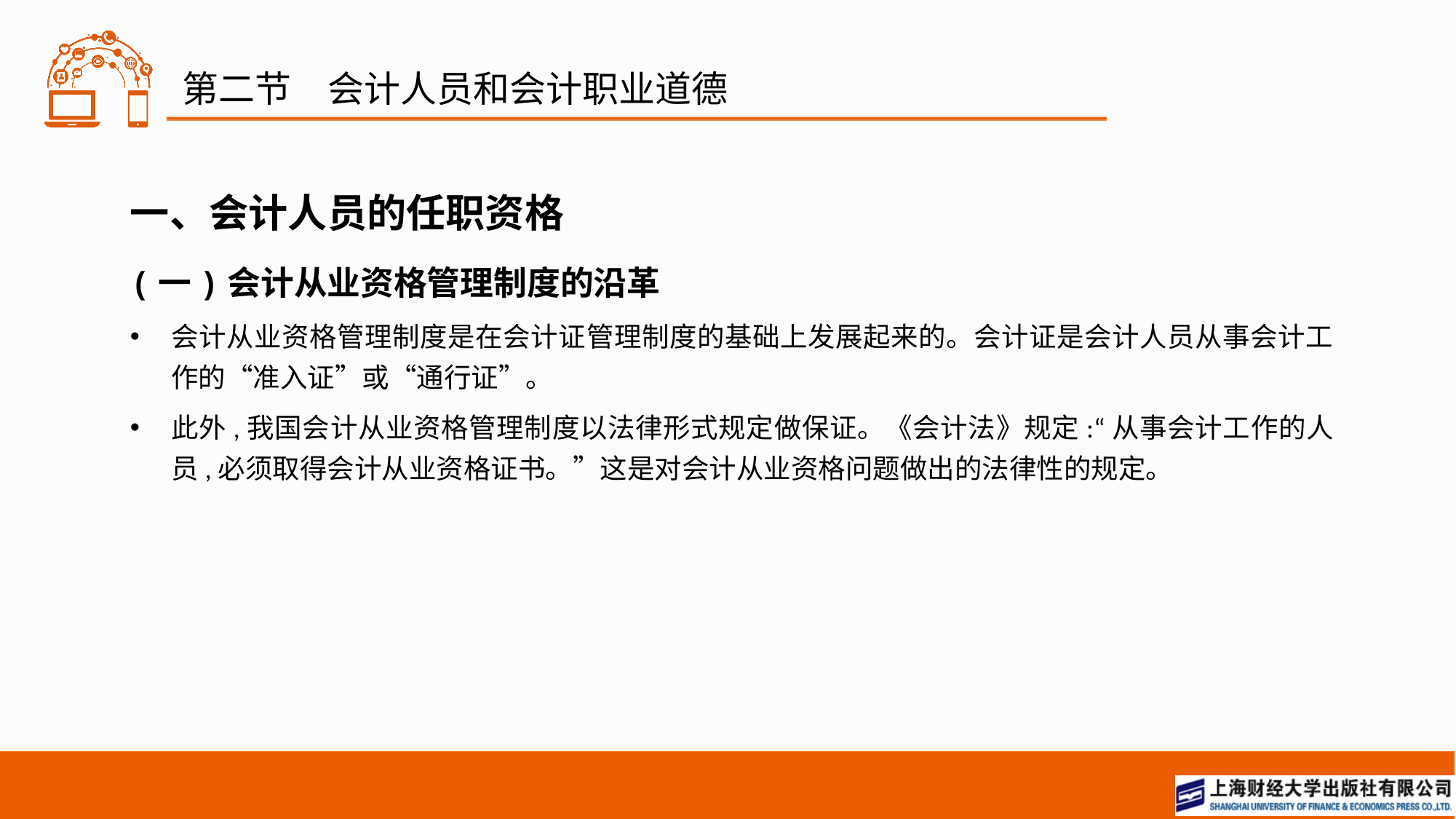

# 第二节　会计人员和会计职业道德
一、会计人员的任职资格
(一)会计从业资格管理制度的沿革
会计从业资格管理制度是在会计证管理制度的基础上发展起来的。会计证是会计人员从事会计工作的“准入证”或“通行证”。
此外,我国会计从业资格管理制度以法律形式规定做保证。《会计法》规定:“从事会计工作的人员,必须取得会计从业资格证书。”这是对会计从业资格问题做出的法律性的规定。